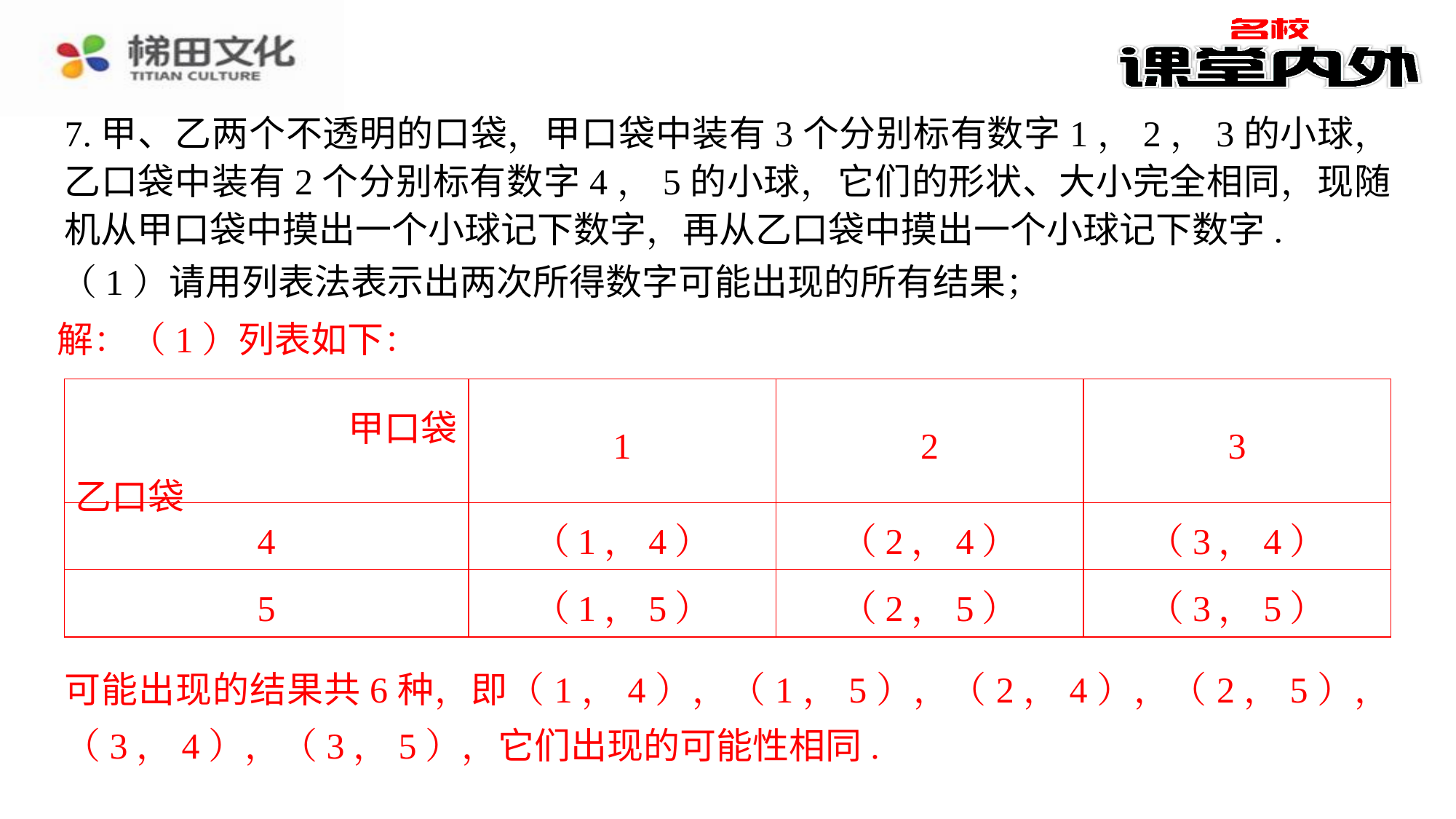

7.甲、乙两个不透明的口袋，甲口袋中装有3个分别标有数字1，2，3的小球，乙口袋中装有2个分别标有数字4，5的小球，它们的形状、大小完全相同，现随机从甲口袋中摸出一个小球记下数字，再从乙口袋中摸出一个小球记下数字.
（1）请用列表法表示出两次所得数字可能出现的所有结果；
解：（1）列表如下：
| 甲口袋 乙口袋 | 1 | 2 | 3 |
| --- | --- | --- | --- |
| 4 | （1，4） | （2，4） | （3，4） |
| 5 | （1，5） | （2，5） | （3，5） |
可能出现的结果共6种，即（1，4），（1，5），（2，4），（2，5），（3，4），（3，5），它们出现的可能性相同.